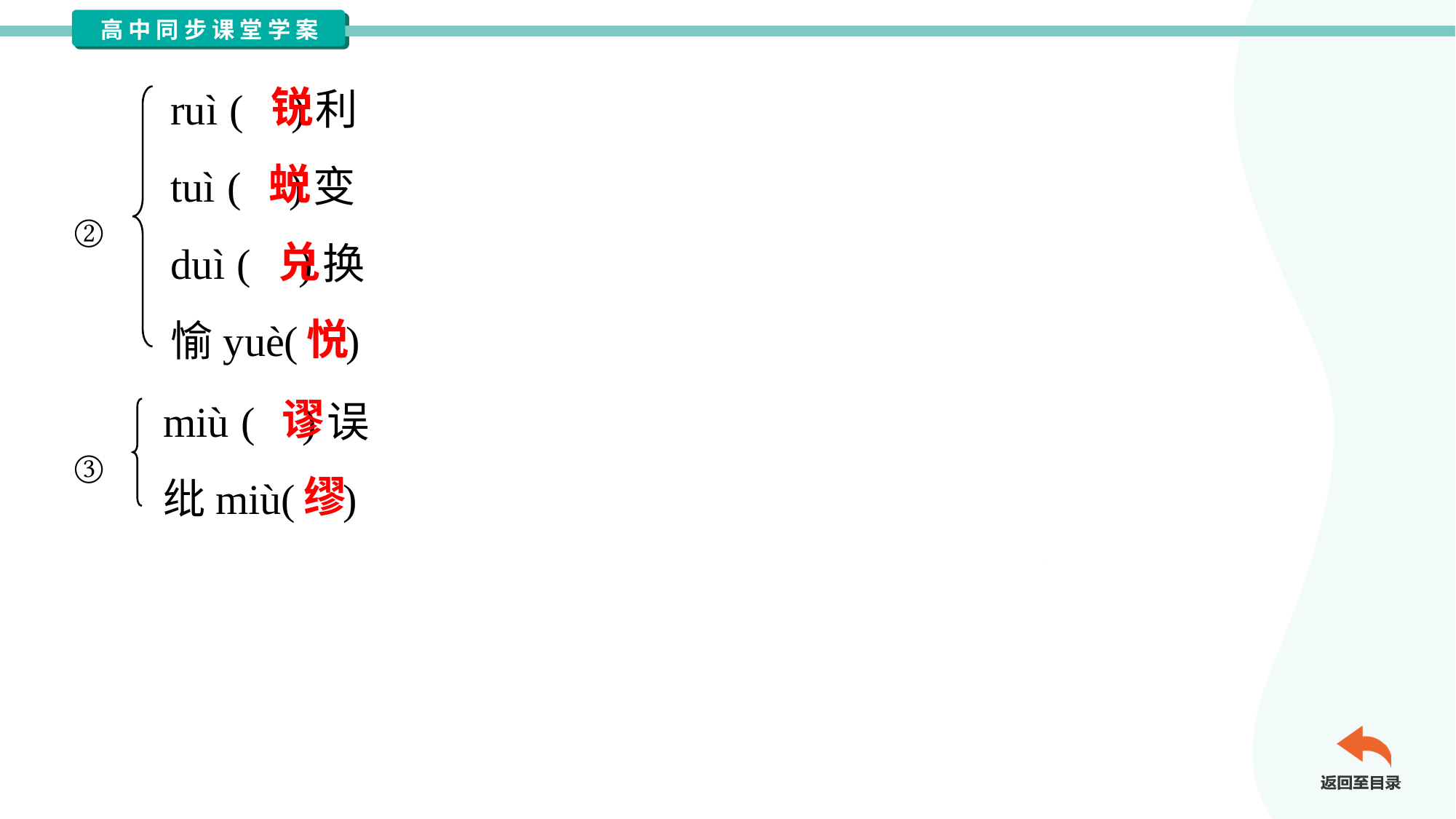

ruì (    )利
tuì (    )变
duì (    )换
愉yuè(    )
锐

蜕
②

兑
悦
miù (    )误
纰miù(    )
谬

③

缪